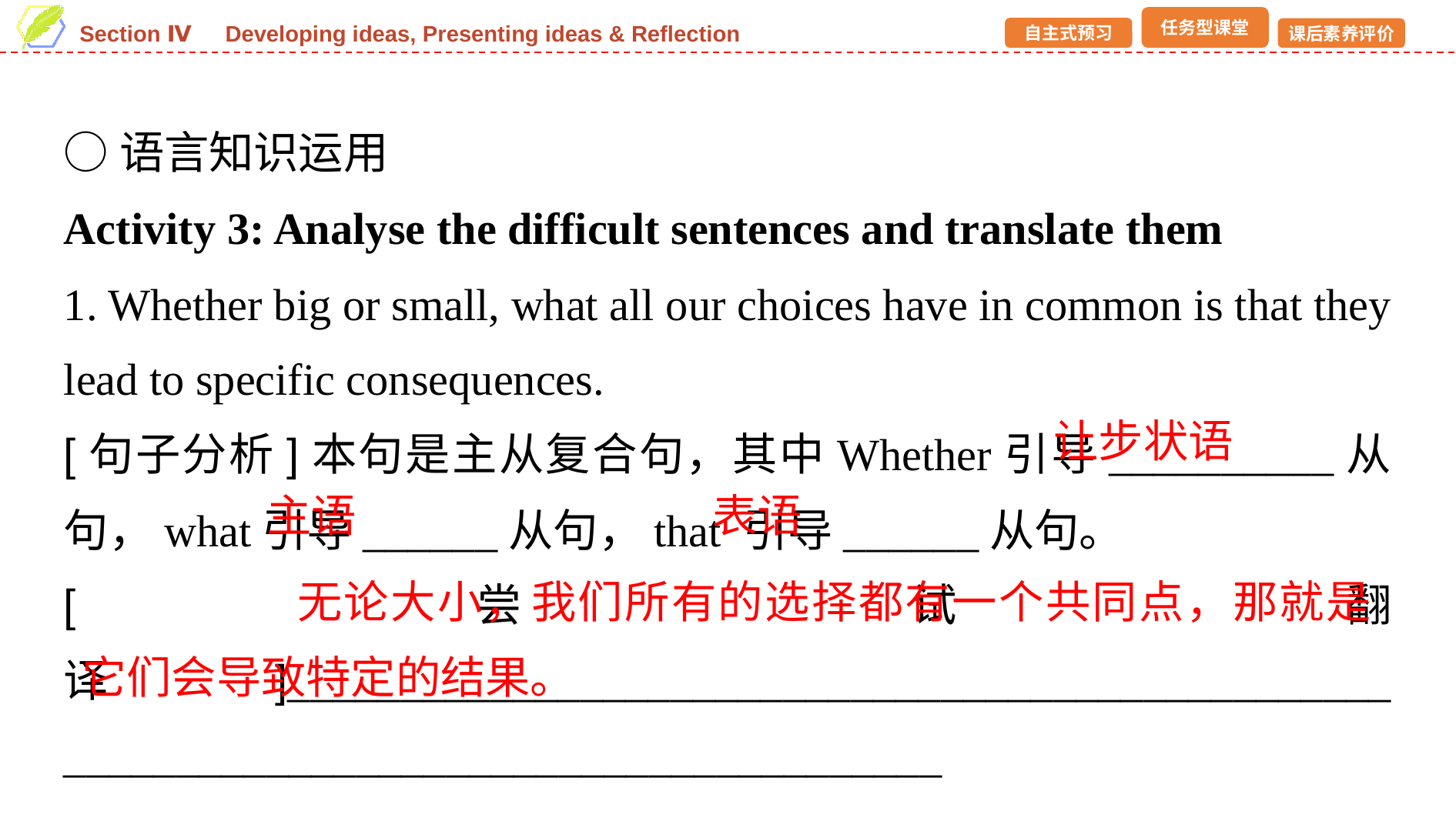

○语言知识运用
Activity 3: Analyse the difficult sentences and translate them
1. Whether big or small, what all our choices have in common is that they lead to specific consequences.
[句子分析]本句是主从复合句，其中Whether引导__________从句，what引导______从句，that 引导______从句。
[尝试翻译]_________________________________________________ _______________________________________
让步状语
主语
表语
无论大小，我们所有的选择都有一个共同点，那就是它们会导致特定的结果。